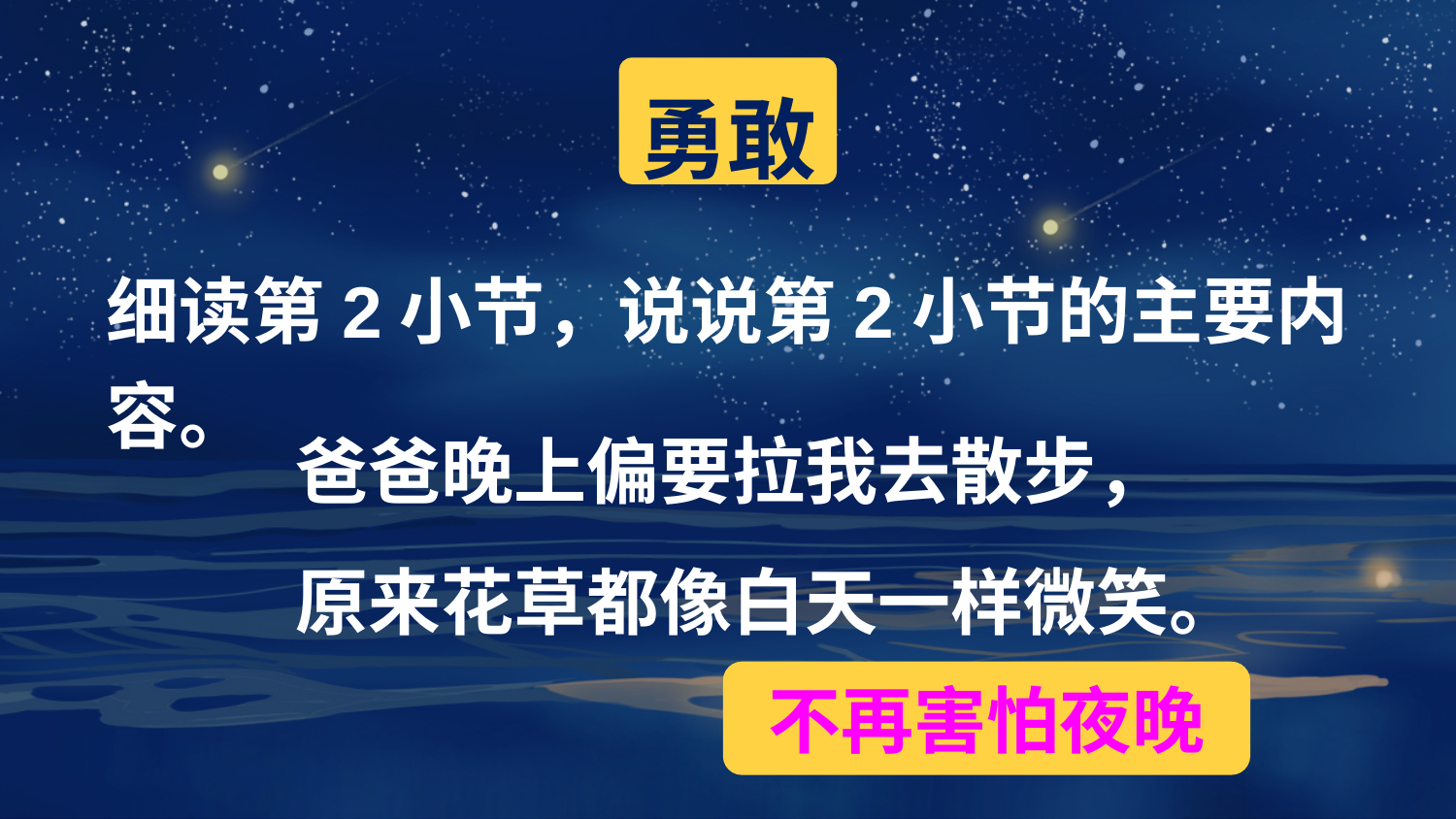

勇敢

细读第2小节，说说第2小节的主要内容。
爸爸晚上偏要拉我去散步，
原来花草都像白天一样微笑。
不再害怕夜晚